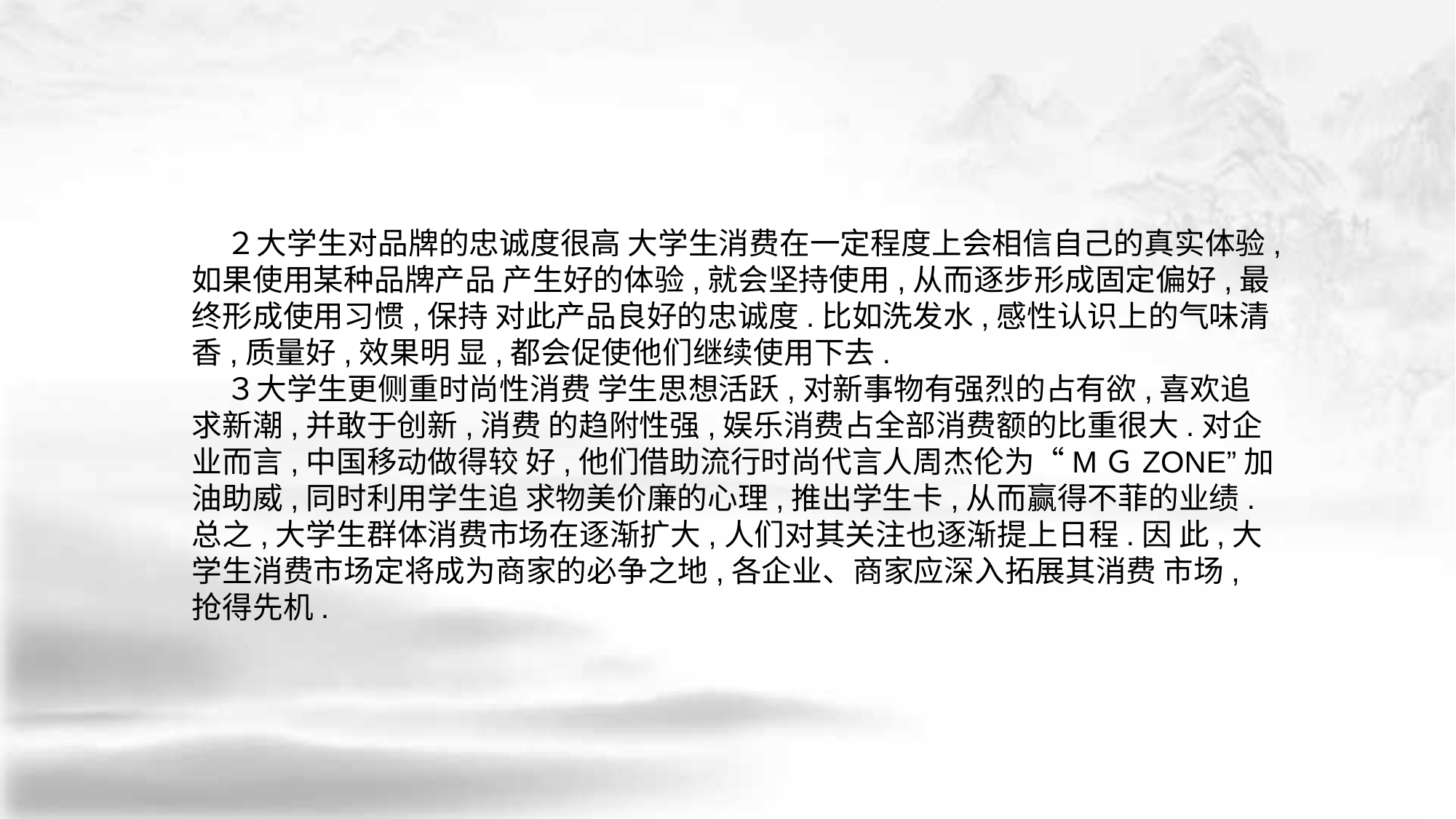

２大学生对品牌的忠诚度很高 大学生消费在一定程度上会相信自己的真实体验,如果使用某种品牌产品 产生好的体验,就会坚持使用,从而逐步形成固定偏好,最终形成使用习惯,保持 对此产品良好的忠诚度.比如洗发水,感性认识上的气味清香,质量好,效果明 显,都会促使他们继续使用下去.
    ３大学生更侧重时尚性消费 学生思想活跃,对新事物有强烈的占有欲,喜欢追求新潮,并敢于创新,消费 的趋附性强,娱乐消费占全部消费额的比重很大.对企业而言,中国移动做得较 好,他们借助流行时尚代言人周杰伦为“MＧZONE”加油助威,同时利用学生追 求物美价廉的心理,推出学生卡,从而赢得不菲的业绩. 总之,大学生群体消费市场在逐渐扩大,人们对其关注也逐渐提上日程.因 此,大学生消费市场定将成为商家的必争之地,各企业、商家应深入拓展其消费 市场,抢得先机.